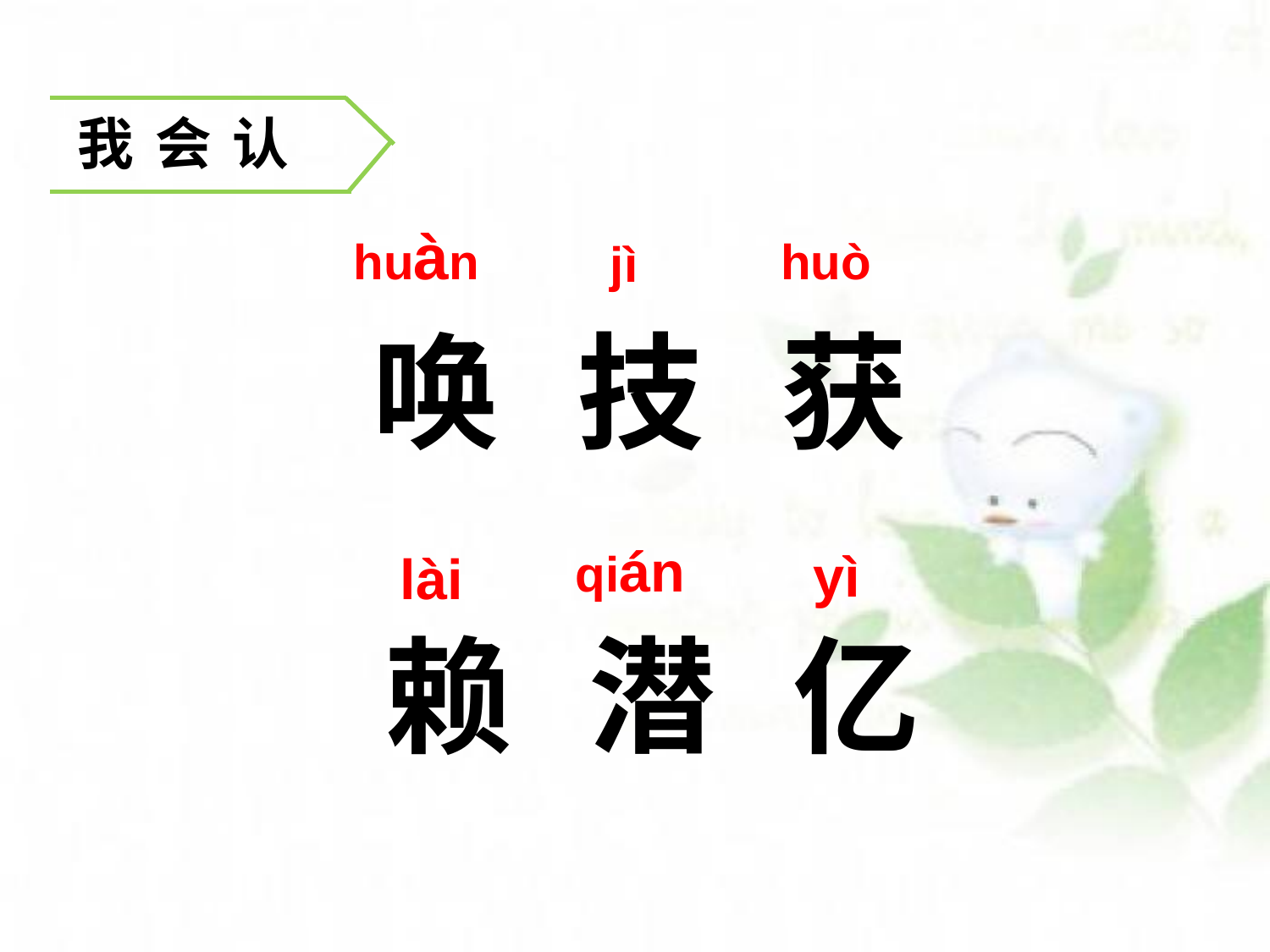

我会认
huàn
huò
jì
唤
技
获
qián
yì
lài
赖
潜
亿